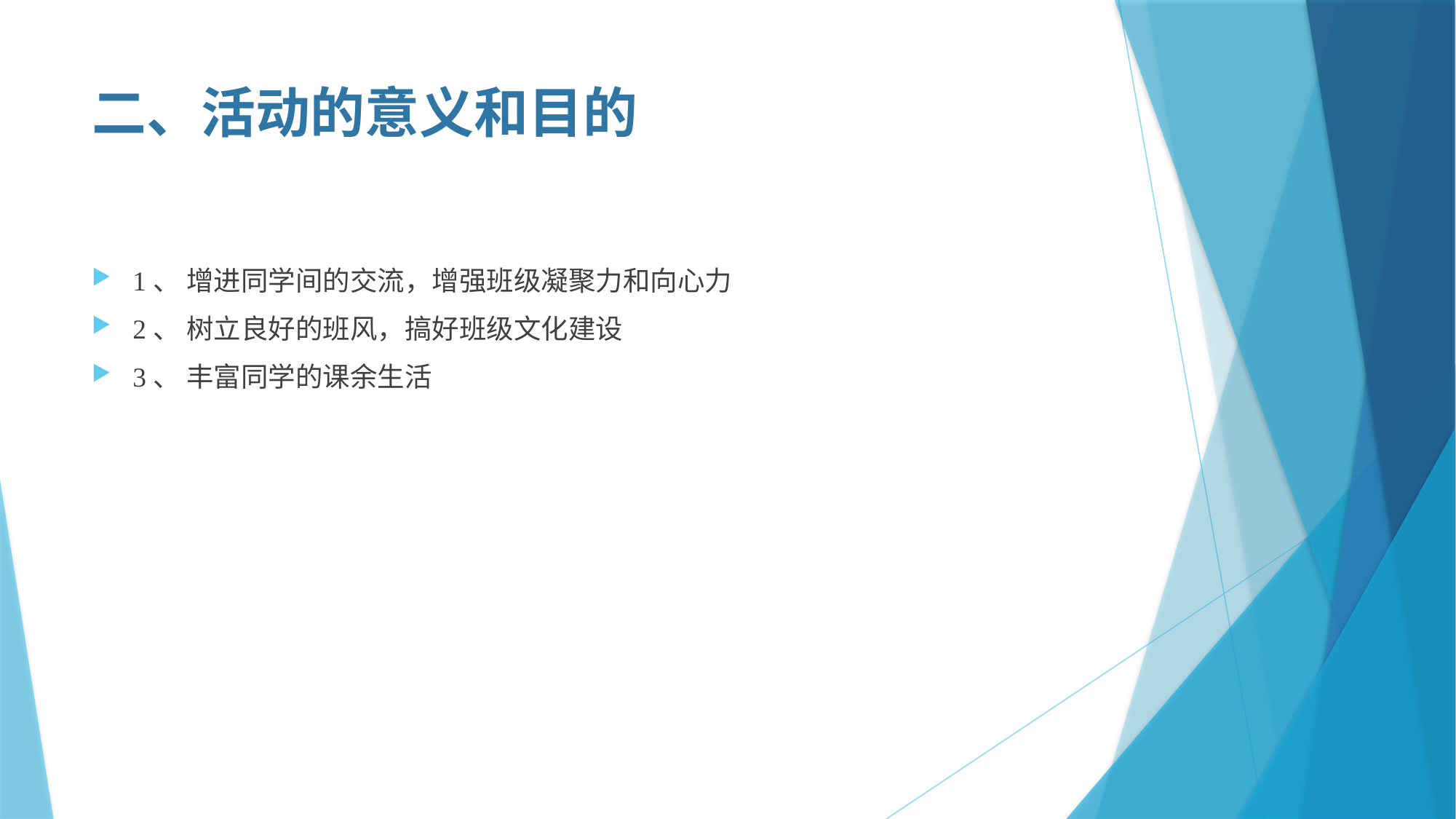

# 二、活动的意义和目的
1、 增进同学间的交流，增强班级凝聚力和向心力
2、 树立良好的班风，搞好班级文化建设
3、 丰富同学的课余生活